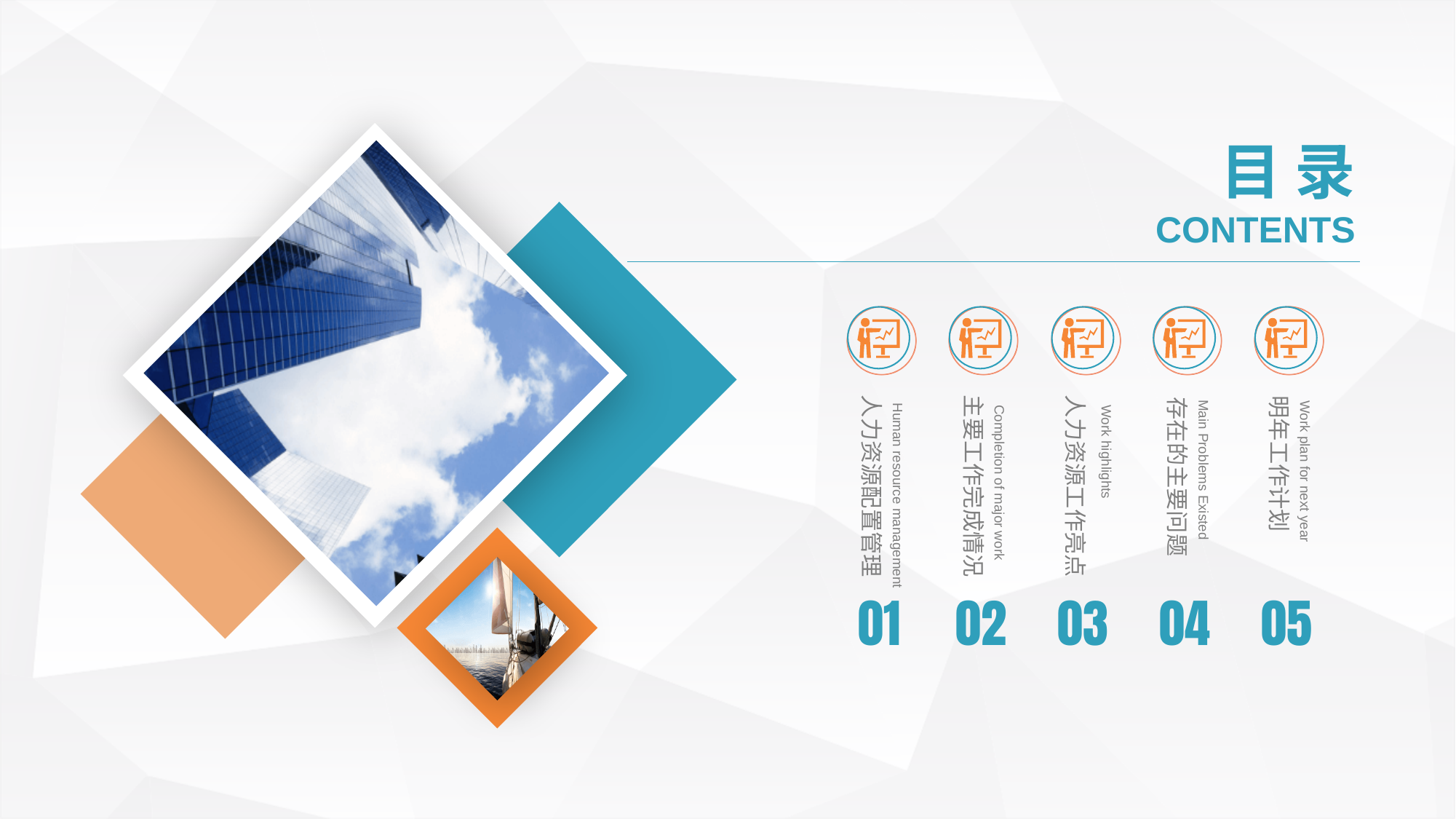

目 录
CONTENTS

Work highlights
明年工作计划
Main Problems Existed
Work plan for next year
Human resource management
存在的主要问题
Completion of major work
人力资源配置管理
主要工作完成情况
人力资源工作亮点

01
02
03
04
05